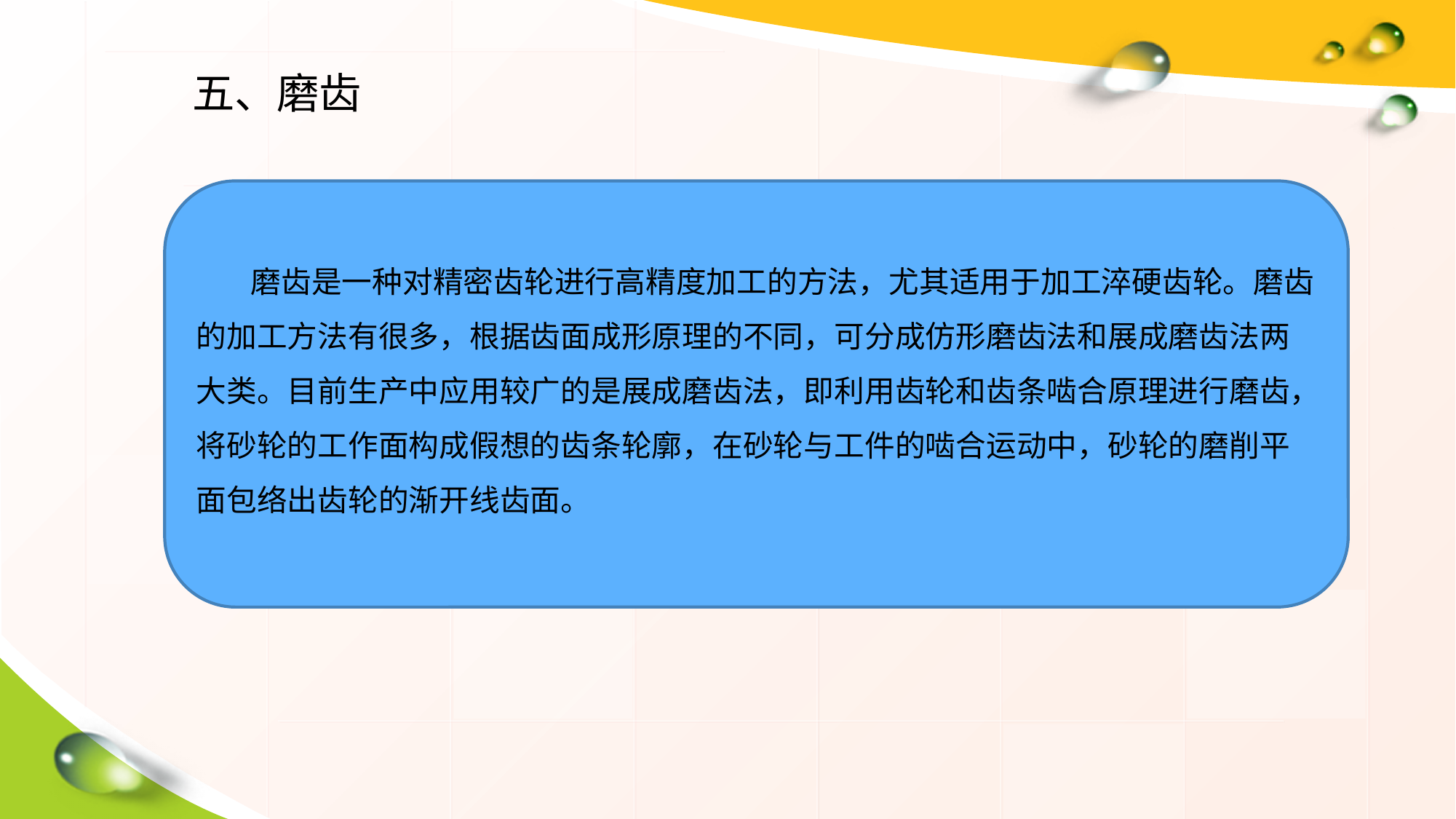

五、磨齿

磨齿是一种对精密齿轮进行高精度加工的方法，尤其适用于加工淬硬齿轮。磨齿的加工方法有很多，根据齿面成形原理的不同，可分成仿形磨齿法和展成磨齿法两大类。目前生产中应用较广的是展成磨齿法，即利用齿轮和齿条啮合原理进行磨齿，将砂轮的工作面构成假想的齿条轮廓，在砂轮与工件的啮合运动中，砂轮的磨削平面包络出齿轮的渐开线齿面。